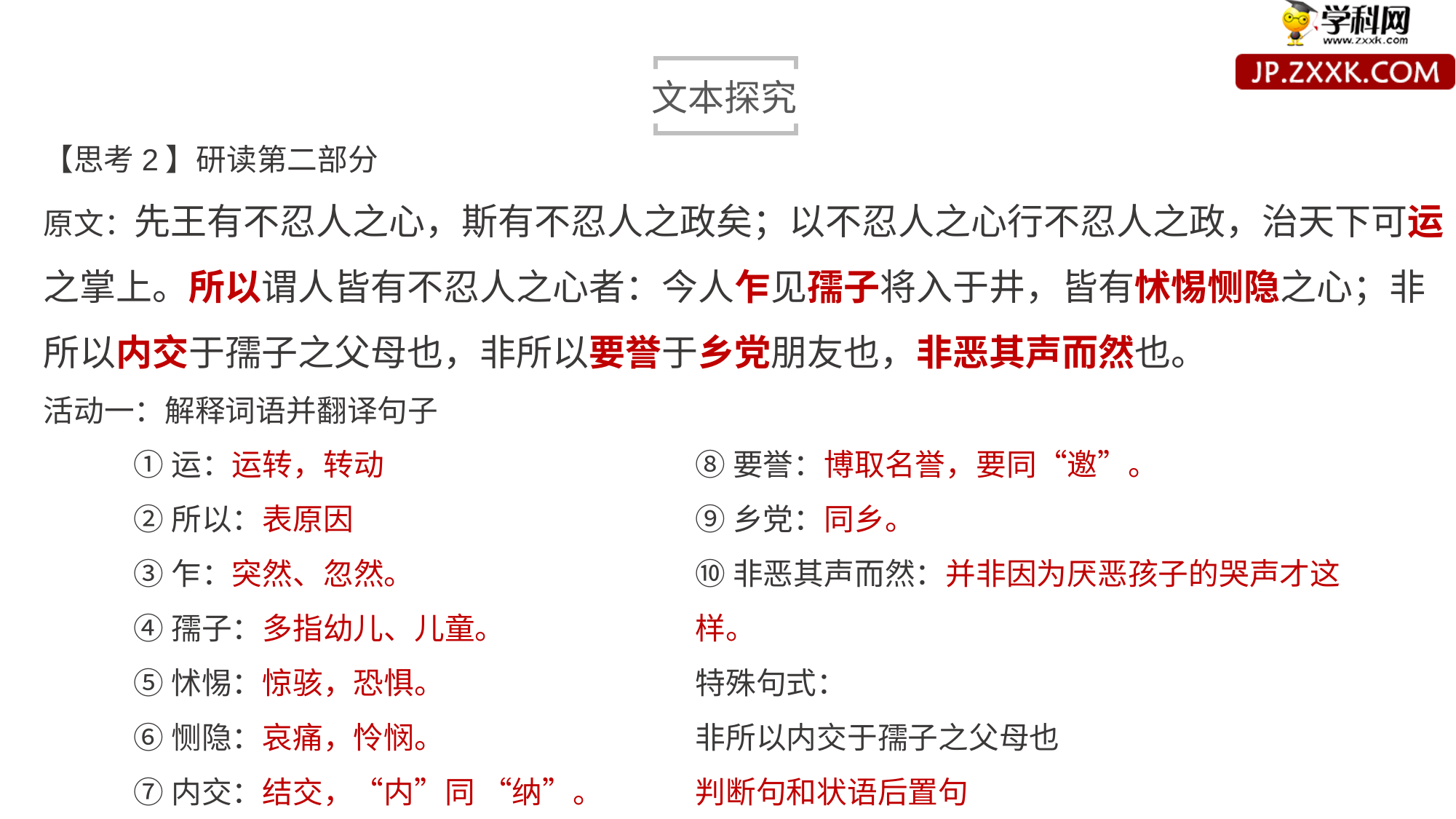

文本探究
【思考2】研读第二部分
原文：先王有不忍人之心，斯有不忍人之政矣；以不忍人之心行不忍人之政，治天下可运之掌上。所以谓人皆有不忍人之心者：今人乍见孺子将入于井，皆有怵惕恻隐之心；非所以内交于孺子之父母也，非所以要誉于乡党朋友也，非恶其声而然也。
活动一：解释词语并翻译句子
①运：运转，转动
②所以：表原因
③乍：突然、忽然。
④孺子：多指幼儿、儿童。
⑤怵惕：惊骇，恐惧。
⑥恻隐：哀痛，怜悯。
⑦内交：结交，“内”同 “纳”。
⑧要誉：博取名誉，要同“邀”。
⑨乡党：同乡。
⑩非恶其声而然：并非因为厌恶孩子的哭声才这样。
特殊句式：
非所以内交于孺子之父母也
判断句和状语后置句